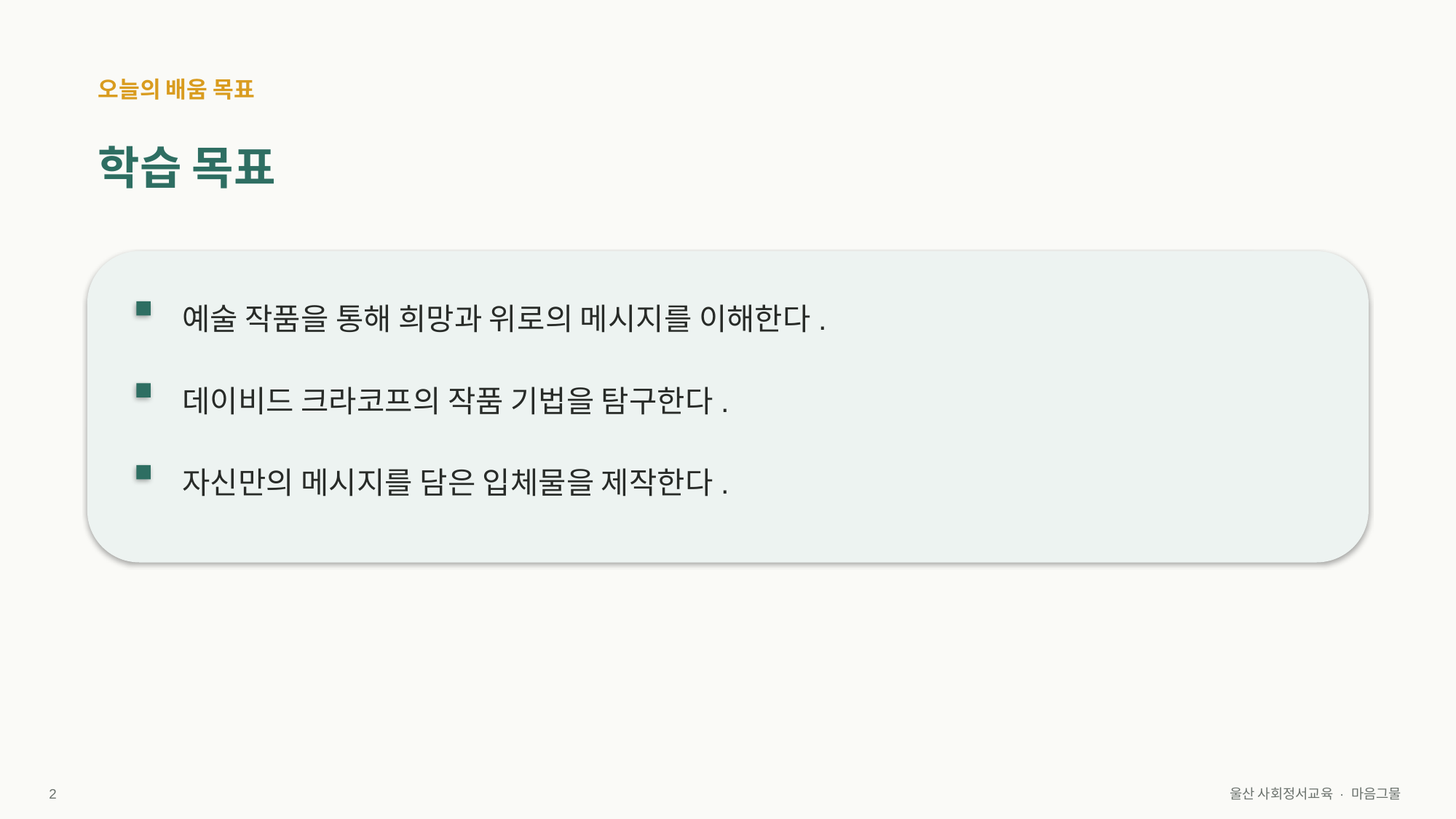

오늘의 배움 목표
학습 목표

예술 작품을 통해 희망과 위로의 메시지를 이해한다.

데이비드 크라코프의 작품 기법을 탐구한다.

자신만의 메시지를 담은 입체물을 제작한다.

2
울산 사회정서교육 · 마음그물